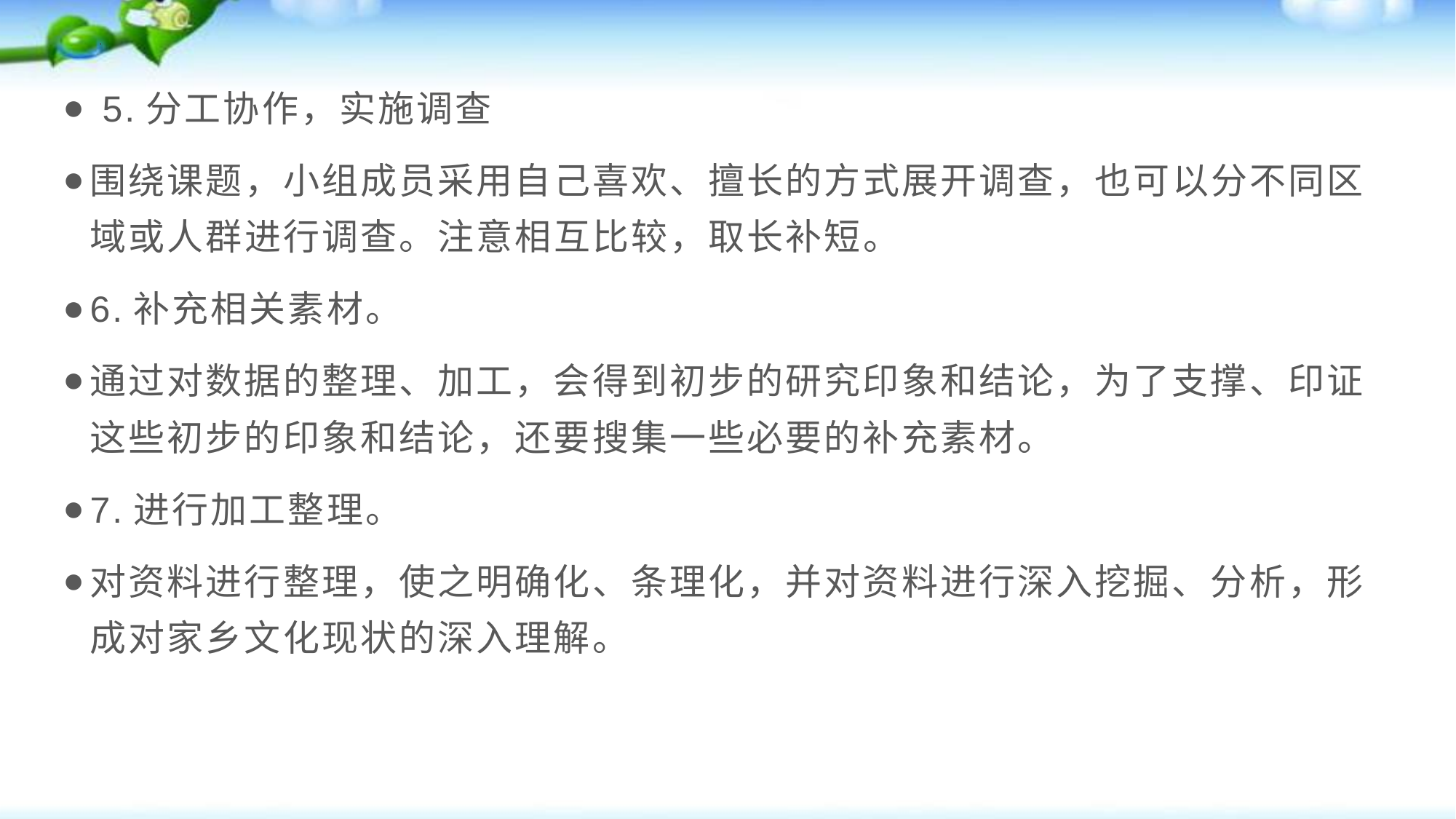

5.分工协作，实施调查
围绕课题，小组成员采用自己喜欢、擅长的方式展开调查，也可以分不同区域或人群进行调查。注意相互比较，取长补短。
6.补充相关素材。
通过对数据的整理、加工，会得到初步的研究印象和结论，为了支撑、印证这些初步的印象和结论，还要搜集一些必要的补充素材。
7.进行加工整理。
对资料进行整理，使之明确化、条理化，并对资料进行深入挖掘、分析，形成对家乡文化现状的深入理解。